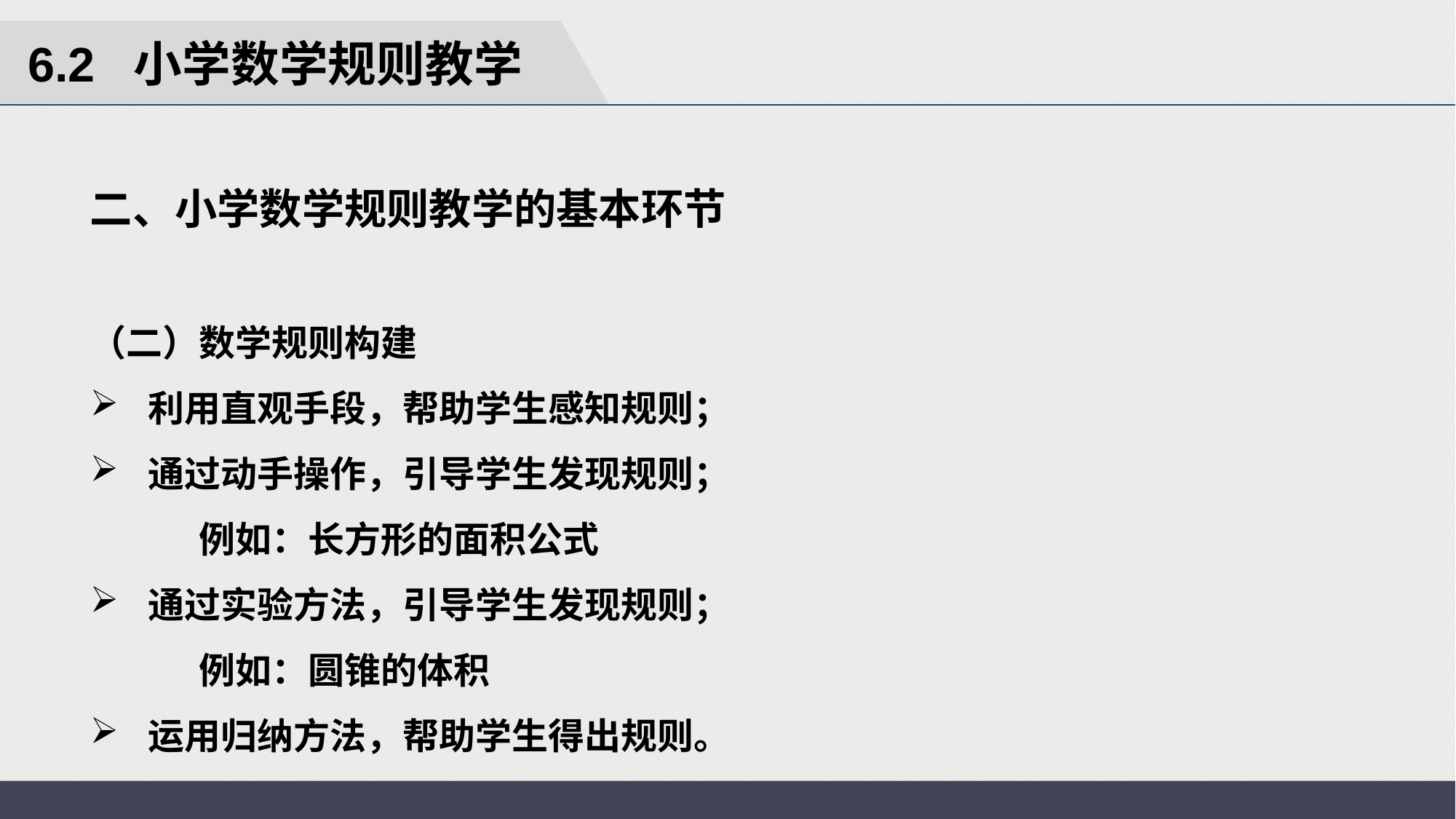

6.2  小学数学规则教学
二、小学数学规则教学的基本环节

（二）数学规则构建
 利用直观手段，帮助学生感知规则；
 通过动手操作，引导学生发现规则；
	例如：长方形的面积公式
 通过实验方法，引导学生发现规则；
	例如：圆锥的体积
 运用归纳方法，帮助学生得出规则。